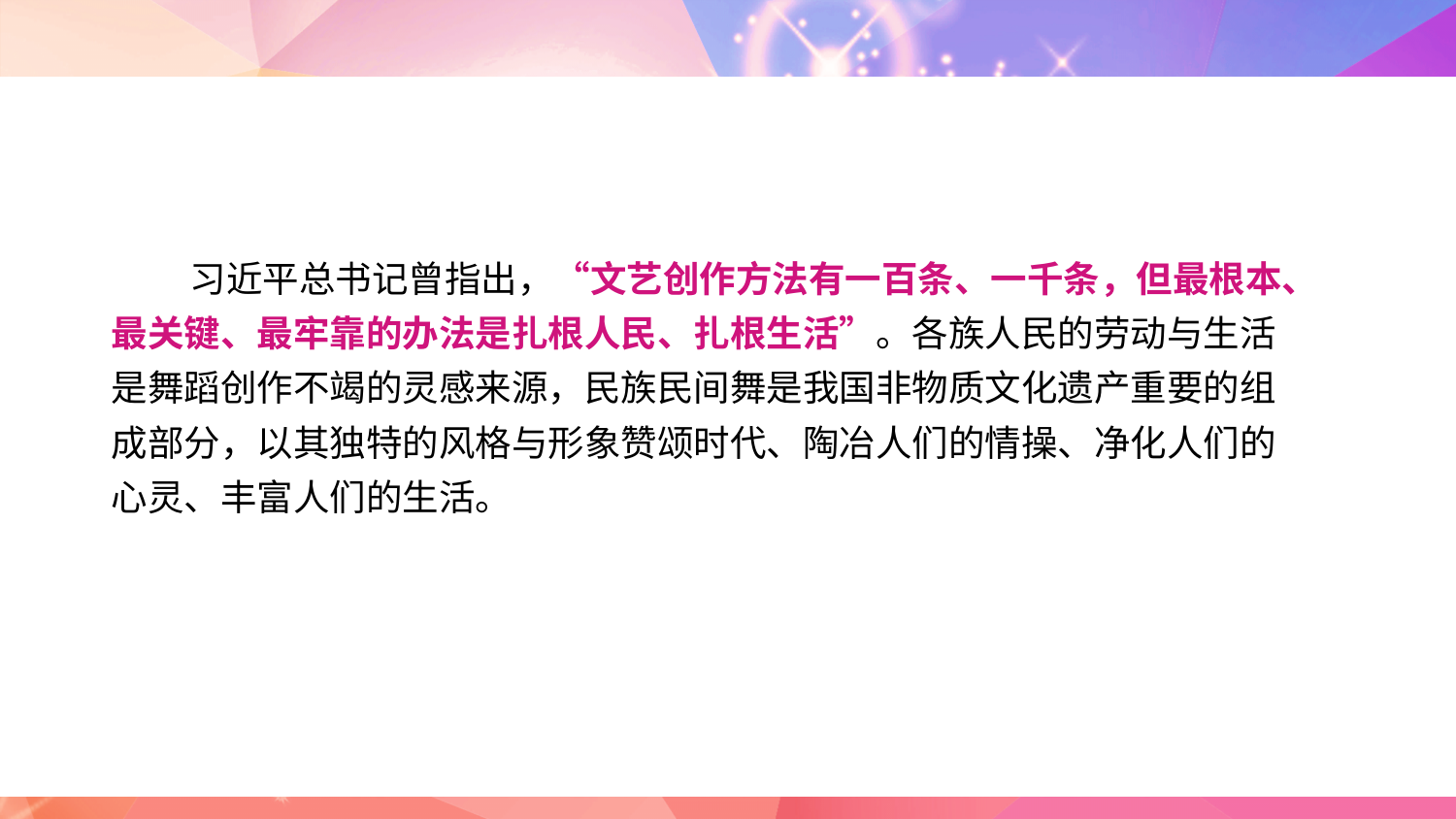

习近平总书记曾指出，“文艺创作方法有一百条、一千条，但最根本、最关键、最牢靠的办法是扎根人民、扎根生活”。各族人民的劳动与生活是舞蹈创作不竭的灵感来源，民族民间舞是我国非物质文化遗产重要的组成部分，以其独特的风格与形象赞颂时代、陶冶人们的情操、净化人们的心灵、丰富人们的生活。